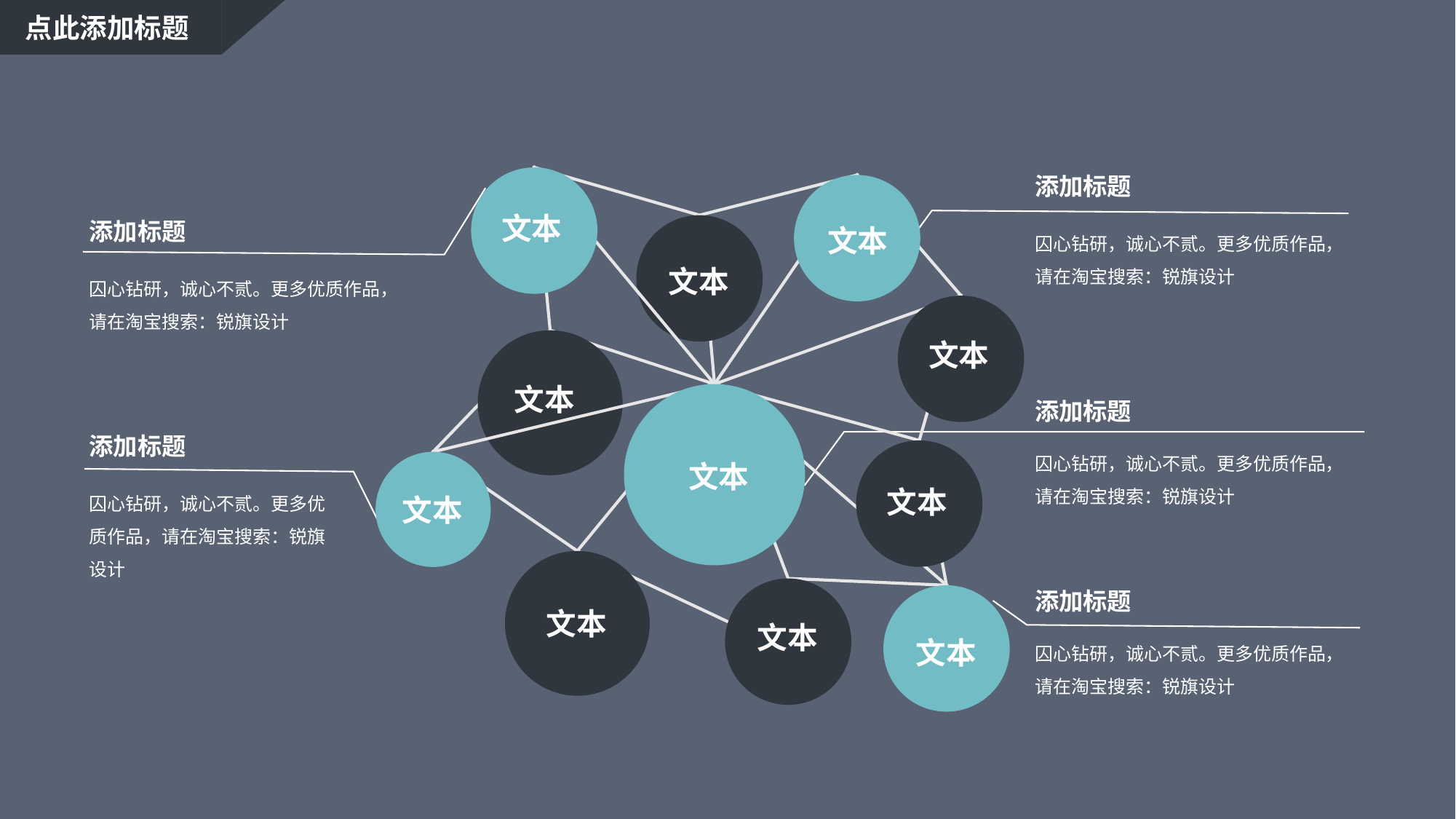

点此添加标题
添加标题

文本

添加标题

文本
囚心钻研，诚心不贰。更多优质作品，请在淘宝搜索：锐旗设计
文本
囚心钻研，诚心不贰。更多优质作品，请在淘宝搜索：锐旗设计

文本
文本

添加标题
添加标题

囚心钻研，诚心不贰。更多优质作品，请在淘宝搜索：锐旗设计

文本

囚心钻研，诚心不贰。更多优质作品，请在淘宝搜索：锐旗设计
文本
文本

添加标题

文本

文本
囚心钻研，诚心不贰。更多优质作品，请在淘宝搜索：锐旗设计
文本